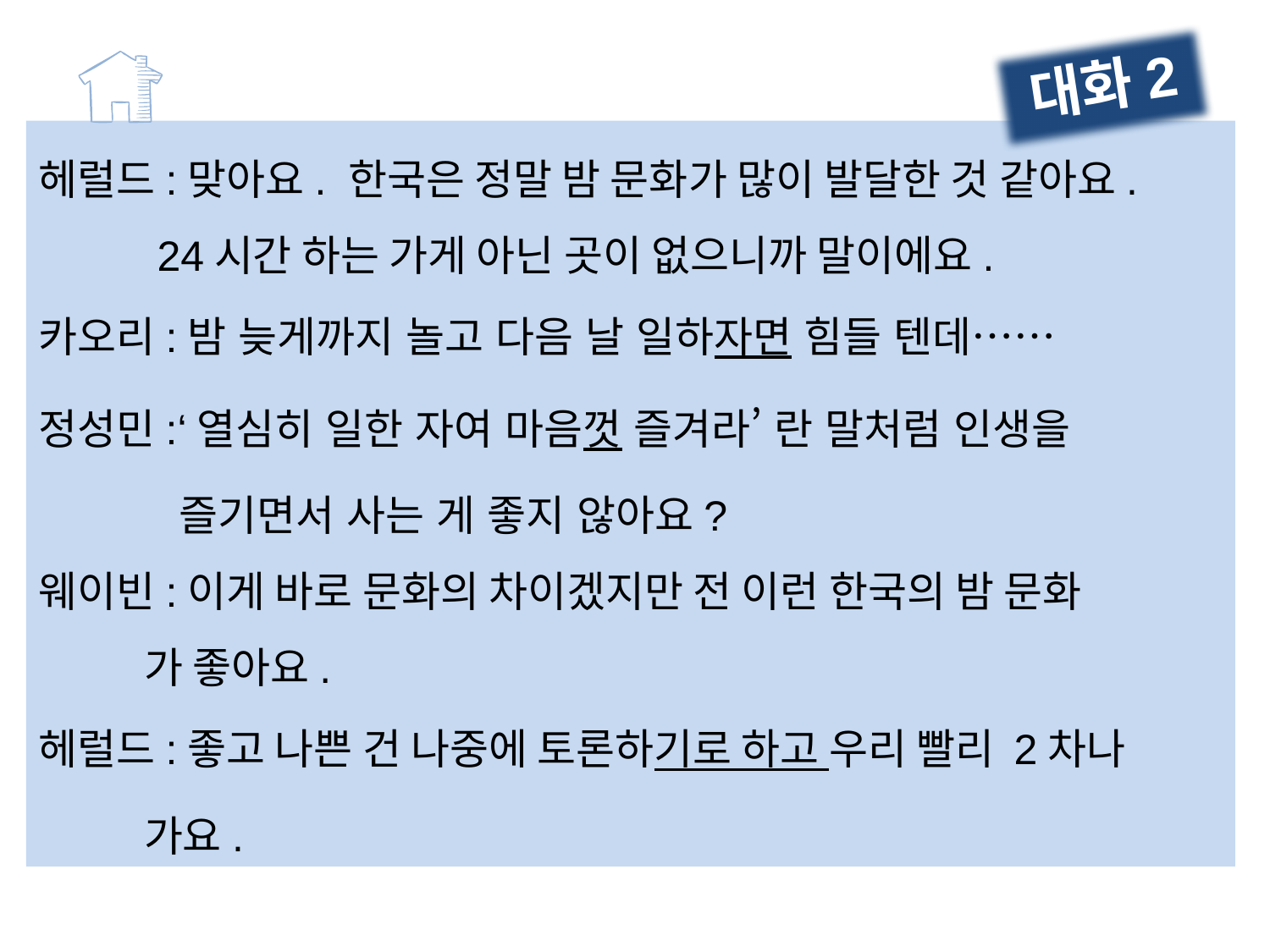

대화2

헤럴드:맞아요. 한국은 정말 밤 문화가 많이 발달한 것 같아요.
          24시간 하는 가게 아닌 곳이 없으니까 말이에요.
카오리:밤 늦게까지 놀고 다음 날 일하자면 힘들 텐데……
정성민:‘열심히 일한 자여 마음껏 즐겨라’ 란 말처럼 인생을
           즐기면서 사는 게 좋지 않아요?
웨이빈:이게 바로 문화의 차이겠지만 전 이런 한국의 밤 문화
          가 좋아요.
헤럴드:좋고 나쁜 건 나중에 토론하기로 하고 우리 빨리 2차나
          가요.